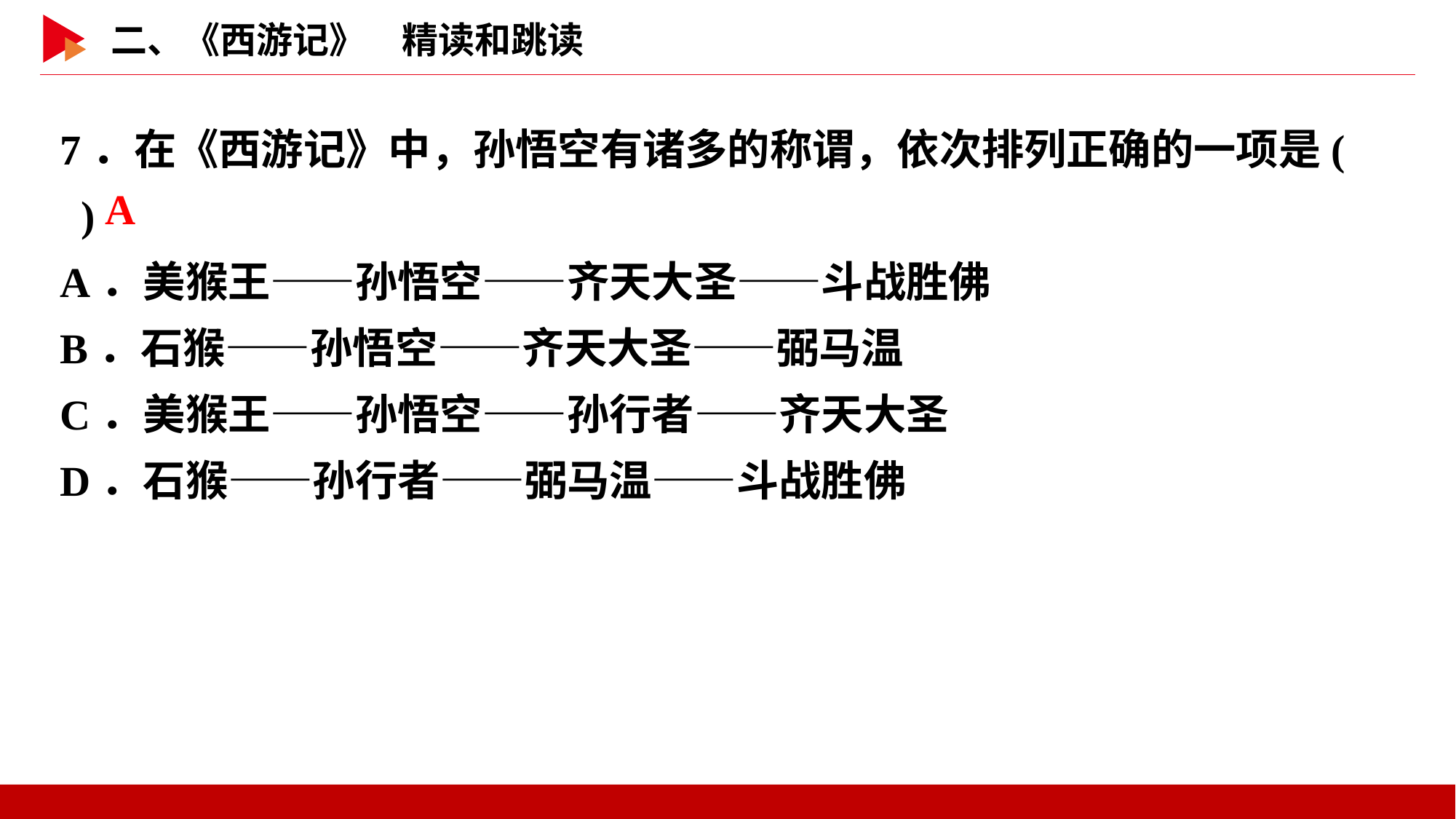

7．在《西游记》中，孙悟空有诸多的称谓，依次排列正确的一项是(        )
A．美猴王——孙悟空——齐天大圣——斗战胜佛
B．石猴——孙悟空——齐天大圣——弼马温
C．美猴王——孙悟空——孙行者——齐天大圣
D．石猴——孙行者——弼马温——斗战胜佛
   A